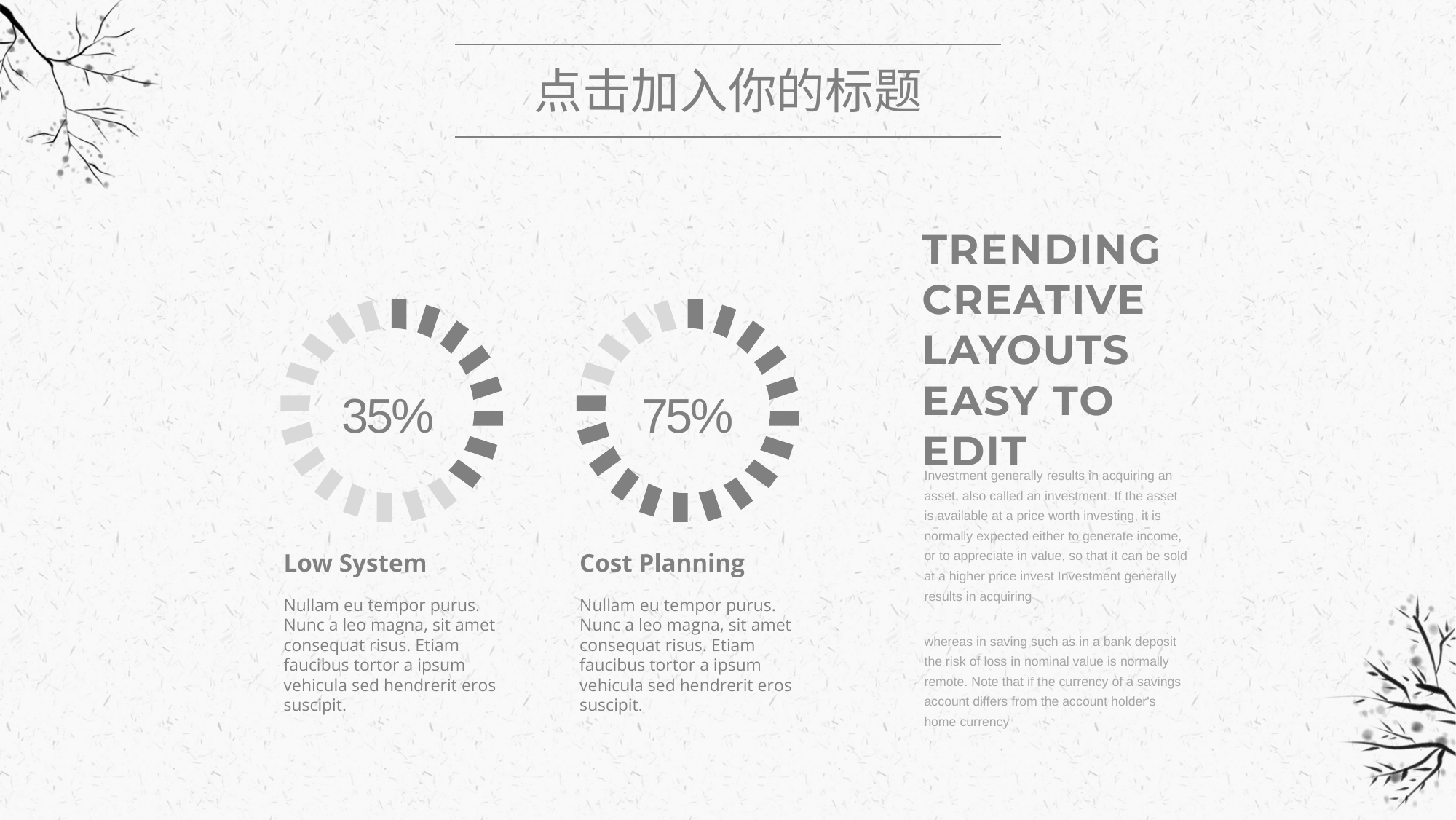

点击加入你的标题
TRENDING
CREATIVE
LAYOUTS
EASY TO EDIT

35%
75%
Low System

Nullam eu tempor purus. Nunc a leo magna, sit amet consequat risus. Etiam faucibus tortor a ipsum vehicula sed hendrerit eros suscipit.
Cost Planning

Nullam eu tempor purus. Nunc a leo magna, sit amet consequat risus. Etiam faucibus tortor a ipsum vehicula sed hendrerit eros suscipit.
Investment generally results in acquiring an asset, also called an investment. If the asset is available at a price worth investing, it is normally expected either to generate income, or to appreciate in value, so that it can be sold at a higher price invest Investment generally results in acquiring

whereas in saving such as in a bank deposit the risk of loss in nominal value is normally remote. Note that if the currency of a savings account differs from the account holder's home currency